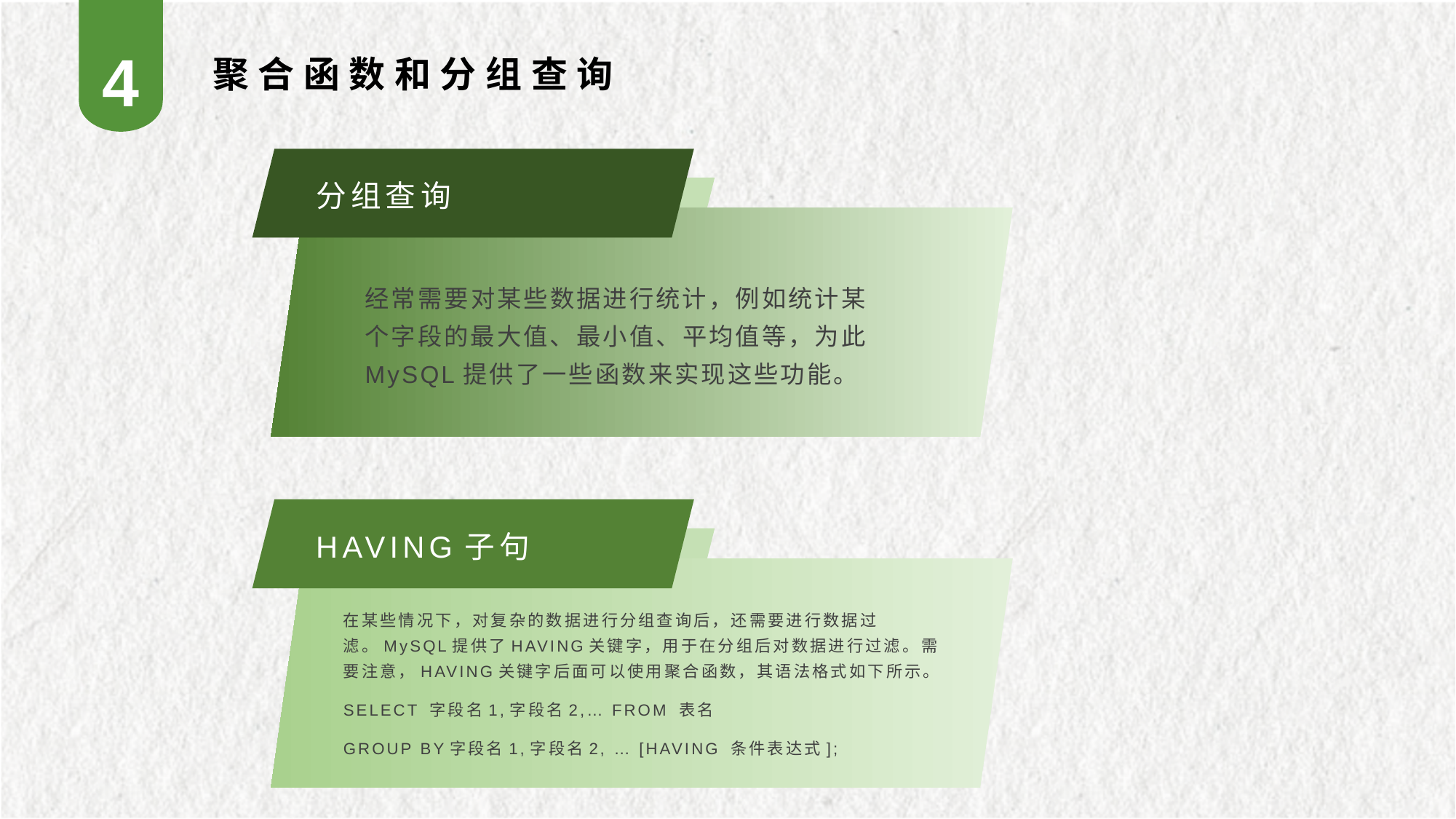

4
聚合函数和分组查询

分组查询

经常需要对某些数据进行统计，例如统计某个字段的最大值、最小值、平均值等，为此MySQL提供了一些函数来实现这些功能。

HAVING子句

在某些情况下，对复杂的数据进行分组查询后，还需要进行数据过滤。MySQL提供了HAVING关键字，用于在分组后对数据进行过滤。需要注意，HAVING关键字后面可以使用聚合函数，其语法格式如下所示。
SELECT 字段名1,字段名2,… FROM 表名
GROUP BY字段名1,字段名2, … [HAVING 条件表达式];